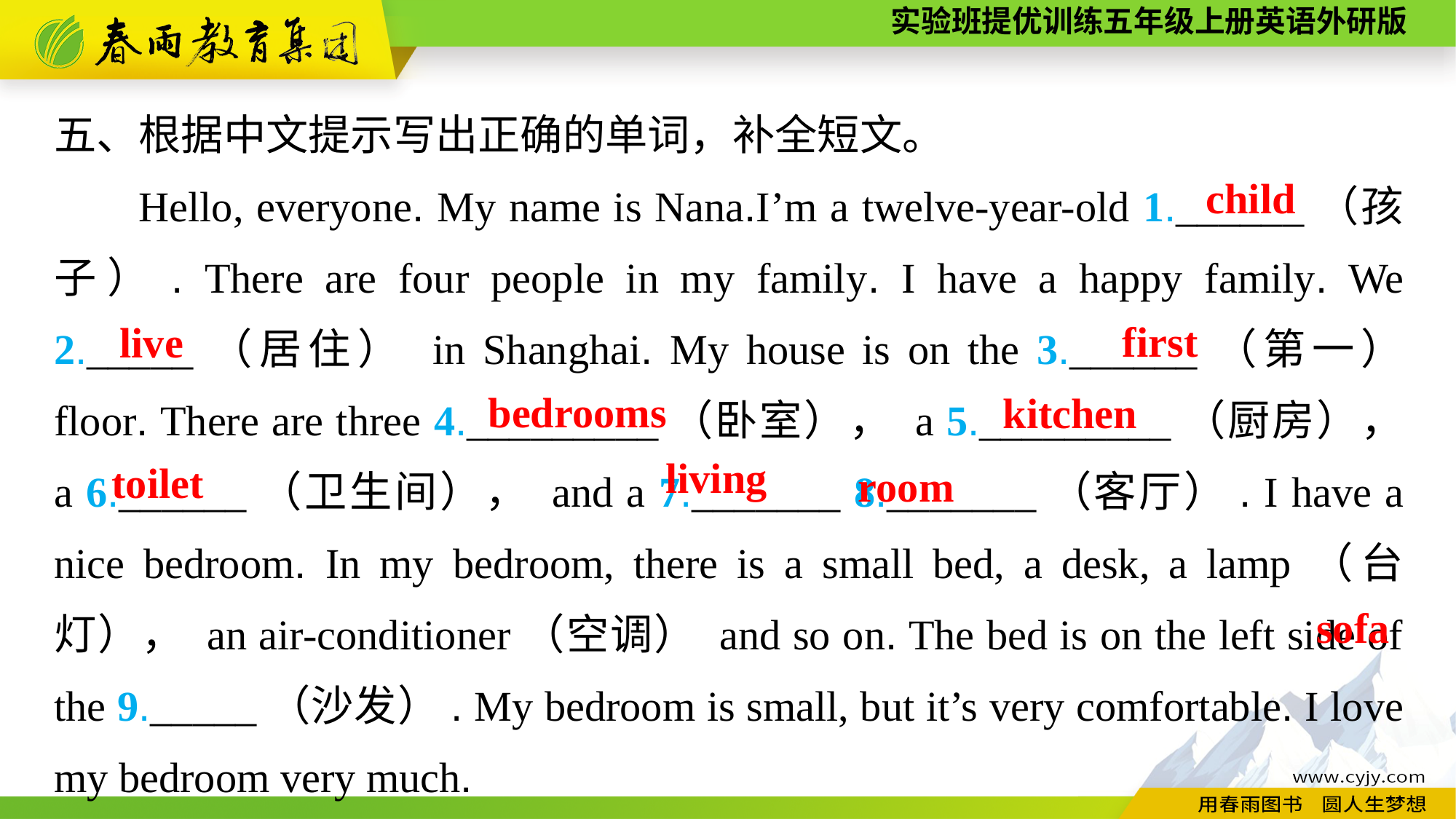

五、根据中文提示写出正确的单词，补全短文。
Hello, everyone. My name is Nana.I’m a twelve-year-old 1.______（孩子）. There are four people in my family. I have a happy family. We 2._____（居住） in Shanghai. My house is on the 3.______（第一） floor. There are three 4._________（卧室）， a 5._________（厨房）， a 6.______（卫生间）， and a 7._______ 8._______（客厅）. I have a nice bedroom. In my bedroom, there is a small bed, a desk, a lamp（台灯）， an air-conditioner（空调） and so on. The bed is on the left side of the 9._____（沙发）. My bedroom is small, but it’s very comfortable. I love my bedroom very much.
child
first
live
bedrooms
kitchen
living
toilet
room
sofa